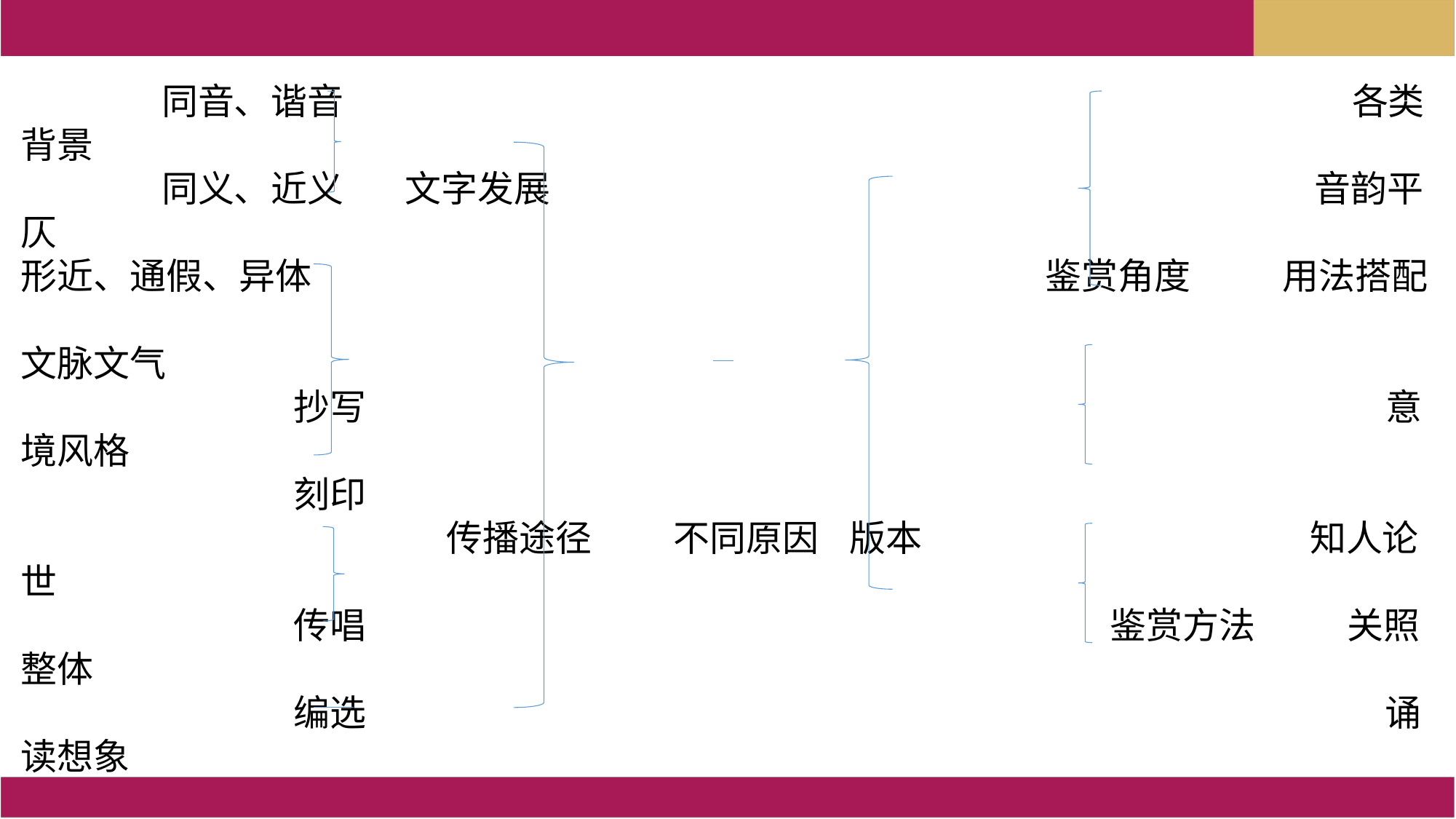

同音、谐音                                                                                                   各类背景
             同义、近义      文字发展                                                                           音韵平仄
形近、通假、异体                                                                        鉴赏角度         用法搭配
                                                                                                                                       文脉文气
                          抄写                                                                                                    意境风格
                          刻印
                                         传播途径        不同原因   版本                                      知人论世
                          传唱                                                                         鉴赏方法         关照整体
                          编选                                                                                                    诵读想象

         作者推敲修改                                                                                                   高下有别 品咂回味
                                          文学创作                                                鉴赏结论         区别不大 尊重事实
         后人编补完善                                                                                                   争议较大 保留意见

                          避讳       时代背景